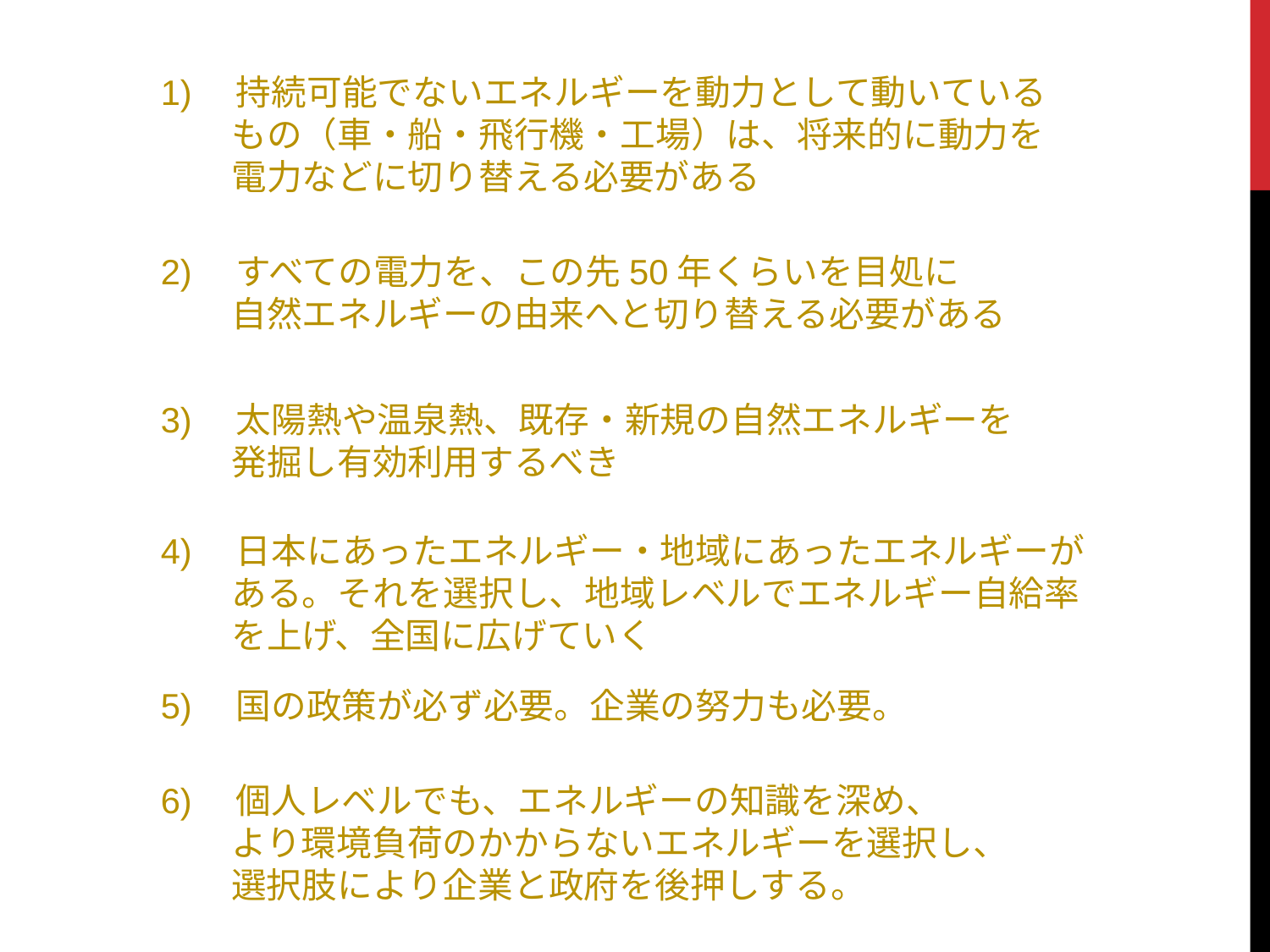

1)　持続可能でないエネルギーを動力として動いている
　　もの（車・船・飛行機・工場）は、将来的に動力を
　　電力などに切り替える必要がある
2)　すべての電力を、この先50年くらいを目処に
　　自然エネルギーの由来へと切り替える必要がある
3)　太陽熱や温泉熱、既存・新規の自然エネルギーを
　　発掘し有効利用するべき
4)　日本にあったエネルギー・地域にあったエネルギーが
　　ある。それを選択し、地域レベルでエネルギー自給率
　　を上げ、全国に広げていく
5)　国の政策が必ず必要。企業の努力も必要。
6)　個人レベルでも、エネルギーの知識を深め、
　　より環境負荷のかからないエネルギーを選択し、
　　選択肢により企業と政府を後押しする。